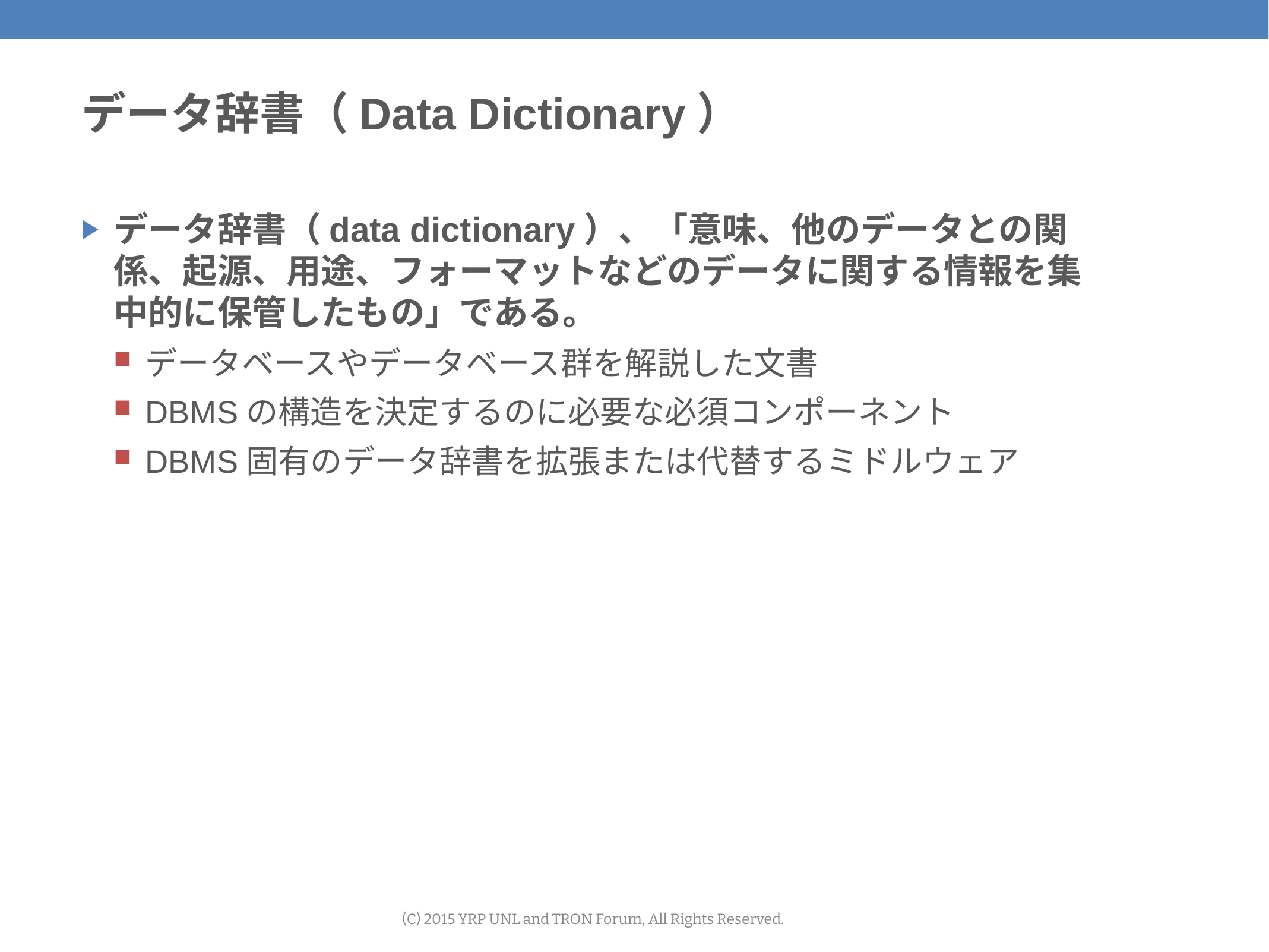

# データ辞書（Data Dictionary）
データ辞書（data dictionary）、「意味、他のデータとの関係、起源、用途、フォーマットなどのデータに関する情報を集中的に保管したもの」である。
データベースやデータベース群を解説した文書
DBMSの構造を決定するのに必要な必須コンポーネント
DBMS固有のデータ辞書を拡張または代替するミドルウェア
(C) 2015 YRP UNL and TRON Forum, All Rights Reserved.
57